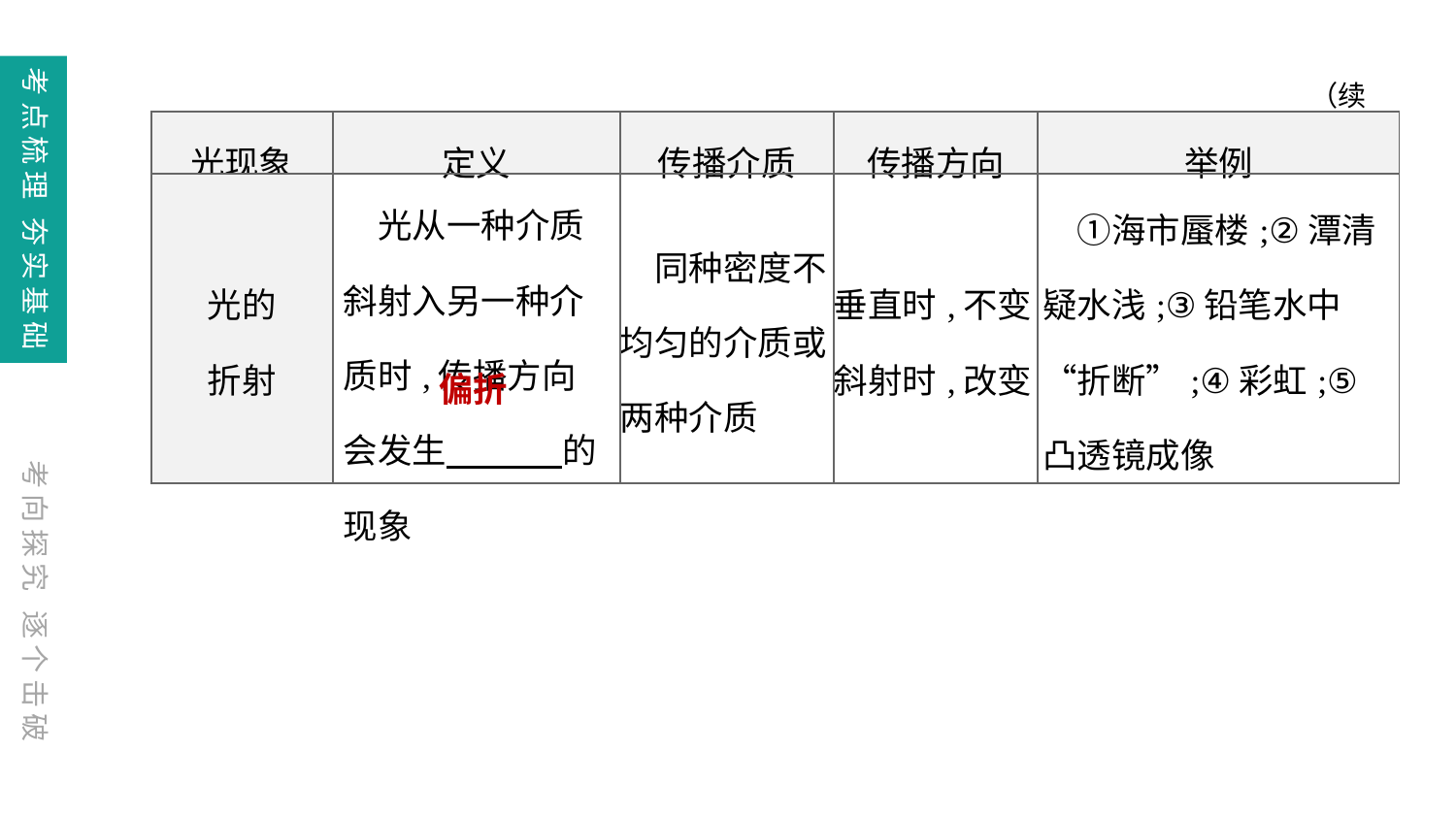

（续表）
| 光现象 | 定义 | 传播介质 | 传播方向 | 举例 |
| --- | --- | --- | --- | --- |
| 光的 折射 | 光从一种介质斜射入另一种介质时,传播方向会发生　 　的现象 | 同种密度不均匀的介质或两种介质 | 垂直时,不变 斜射时,改变 | ①海市蜃楼;②潭清疑水浅;③铅笔水中“折断”;④彩虹;⑤凸透镜成像 |
偏折